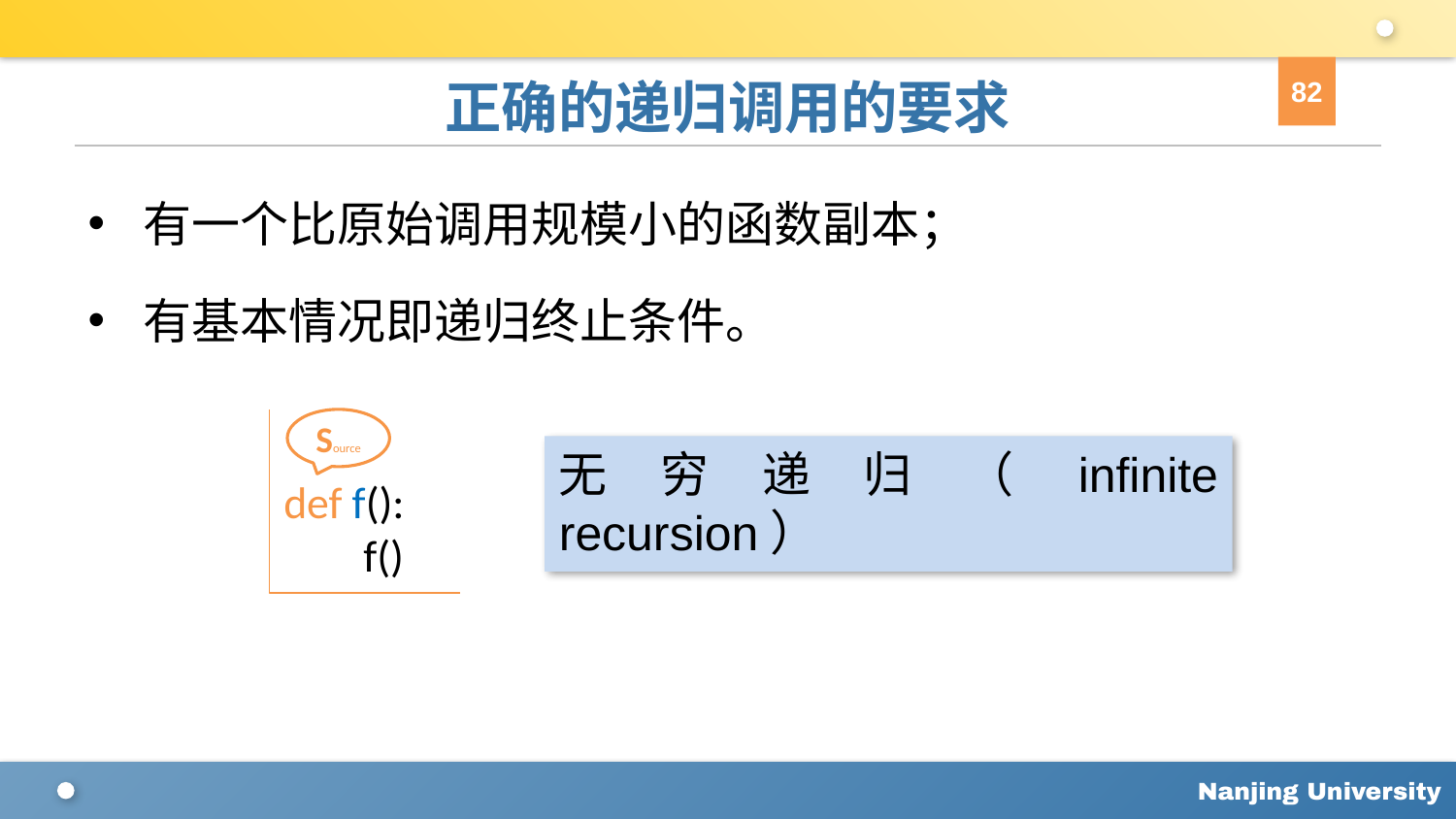

82
# 正确的递归调用的要求
有一个比原始调用规模小的函数副本；
有基本情况即递归终止条件。

def f():
        f()
Source
无穷递归（infinite recursion）